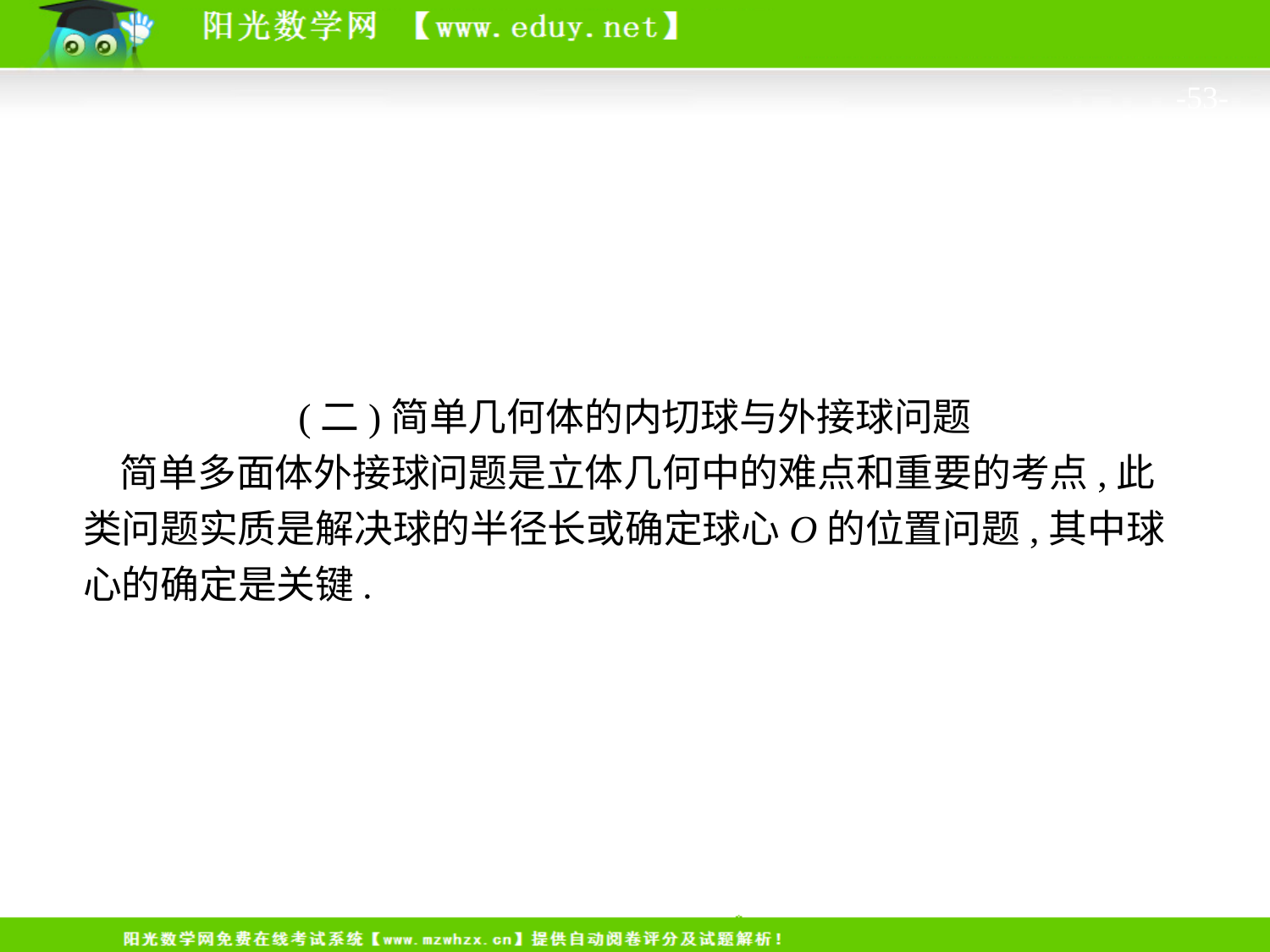

-53-
(二)简单几何体的内切球与外接球问题
简单多面体外接球问题是立体几何中的难点和重要的考点,此类问题实质是解决球的半径长或确定球心O的位置问题,其中球心的确定是关键.